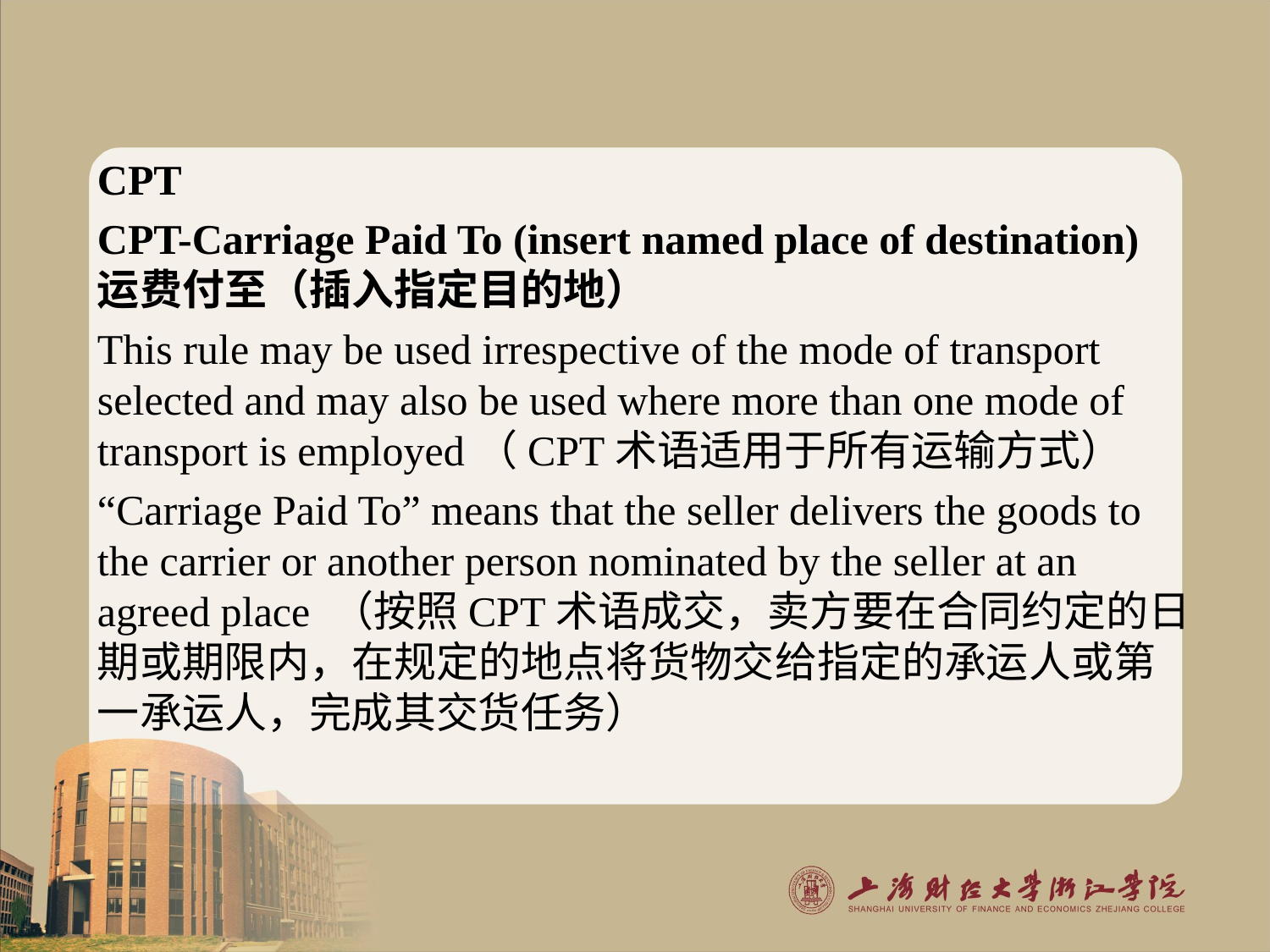

#
CPT
CPT-Carriage Paid To (insert named place of destination) 运费付至（插入指定目的地）
This rule may be used irrespective of the mode of transport selected and may also be used where more than one mode of transport is employed（CPT术语适用于所有运输方式）
“Carriage Paid To” means that the seller delivers the goods to the carrier or another person nominated by the seller at an agreed place （按照CPT术语成交，卖方要在合同约定的日期或期限内，在规定的地点将货物交给指定的承运人或第一承运人，完成其交货任务）